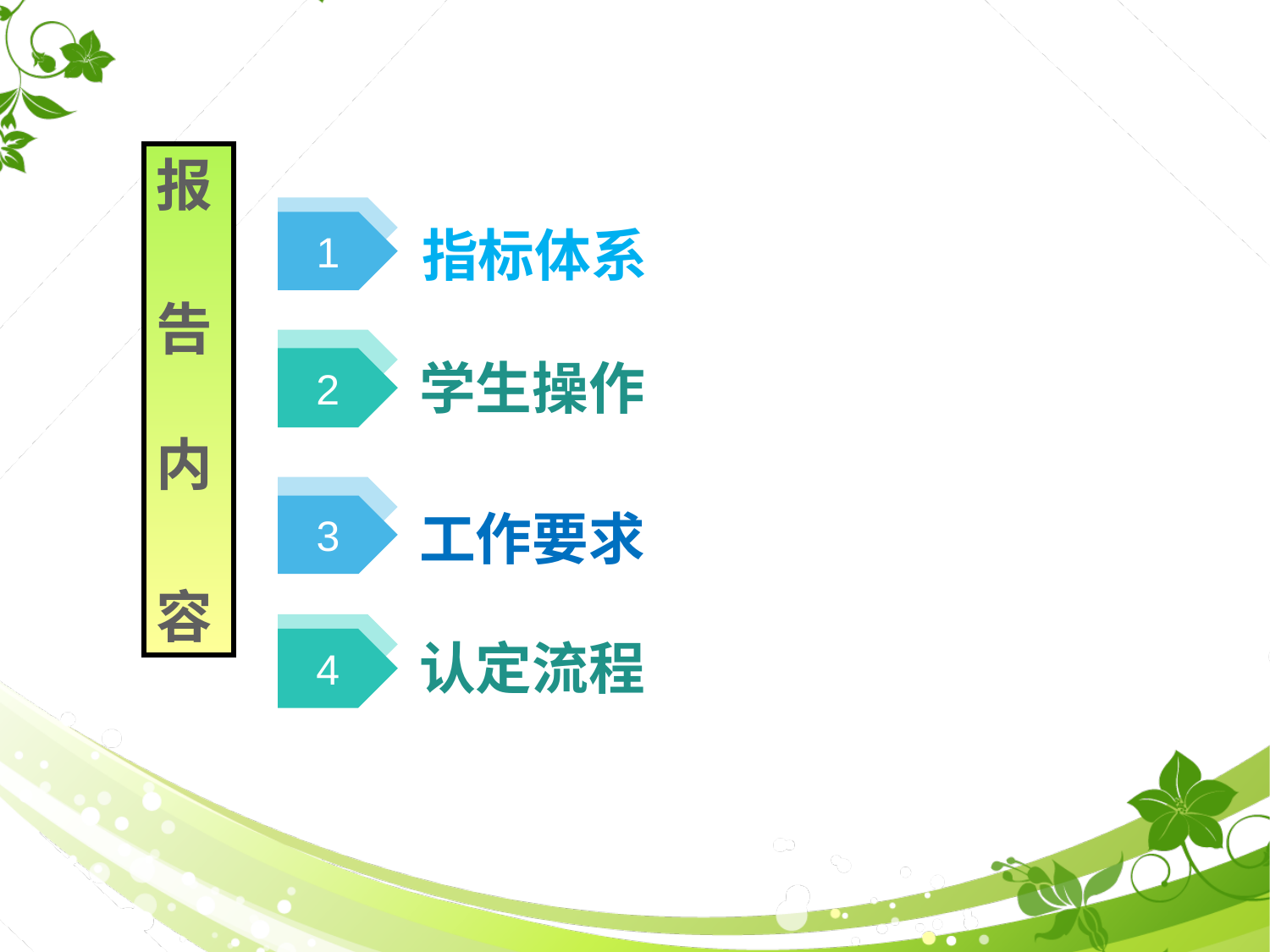

报

告

内

容

指标体系
1
学生操作

2
工作要求

3
认定流程

4